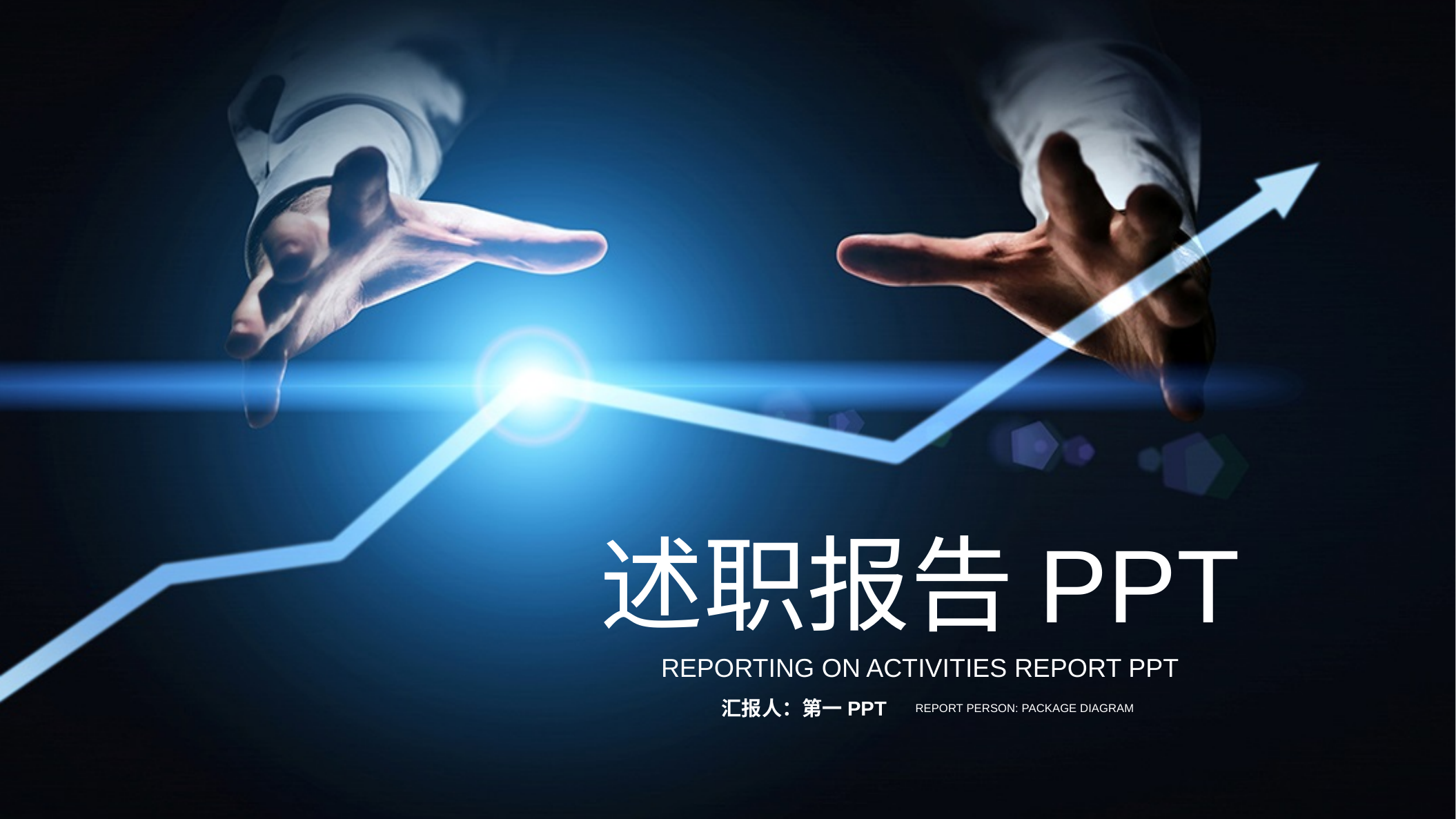

述职报告PPT
REPORTING ON ACTIVITIES REPORT PPT
汇报人：第一PPT
Report person: package diagram